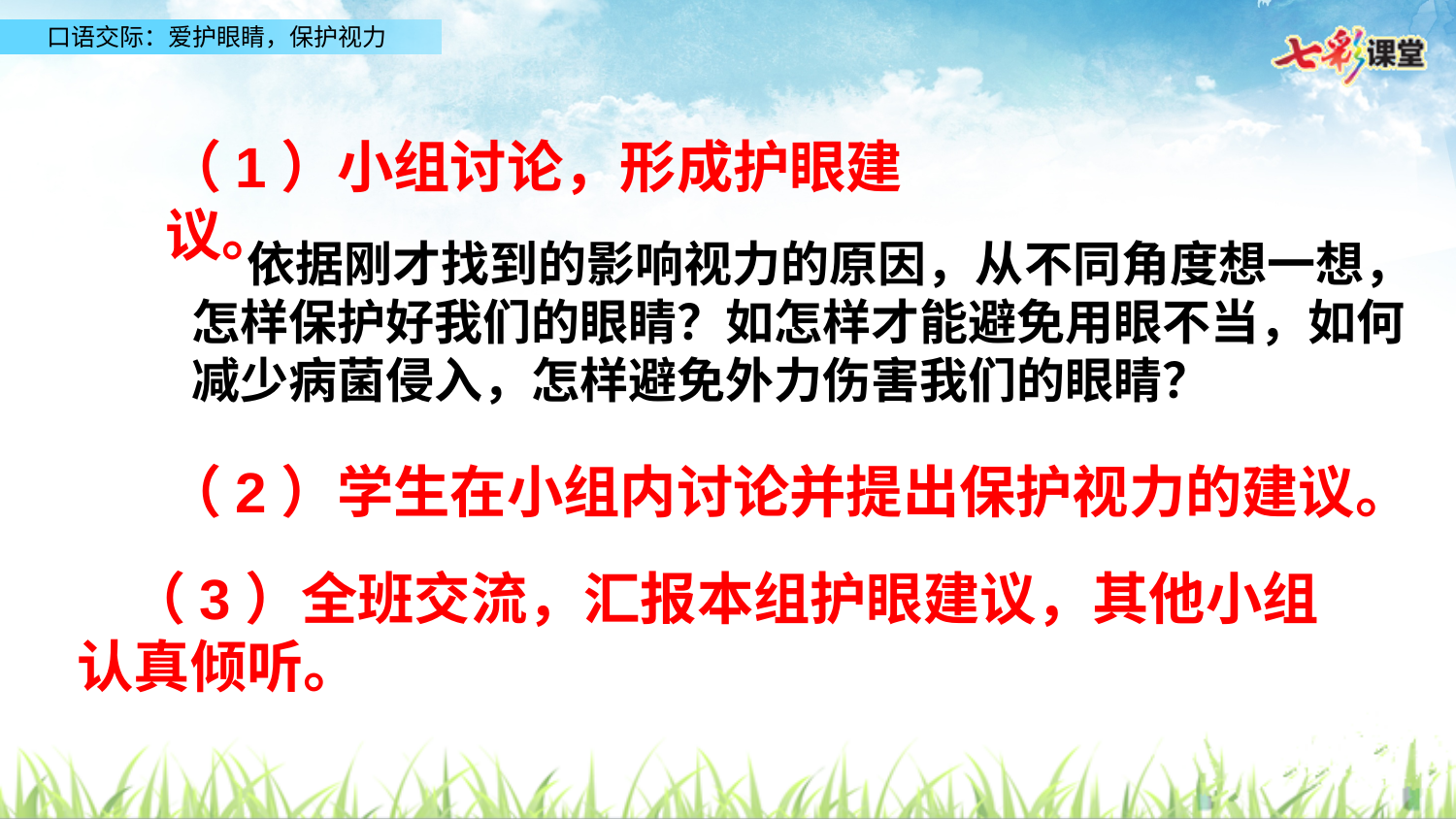

（1）小组讨论，形成护眼建议。
    依据刚才找到的影响视力的原因，从不同角度想一想，怎样保护好我们的眼睛？如怎样才能避免用眼不当，如何减少病菌侵入，怎样避免外力伤害我们的眼睛？
（2）学生在小组内讨论并提出保护视力的建议。
   （3）全班交流，汇报本组护眼建议，其他小组认真倾听。